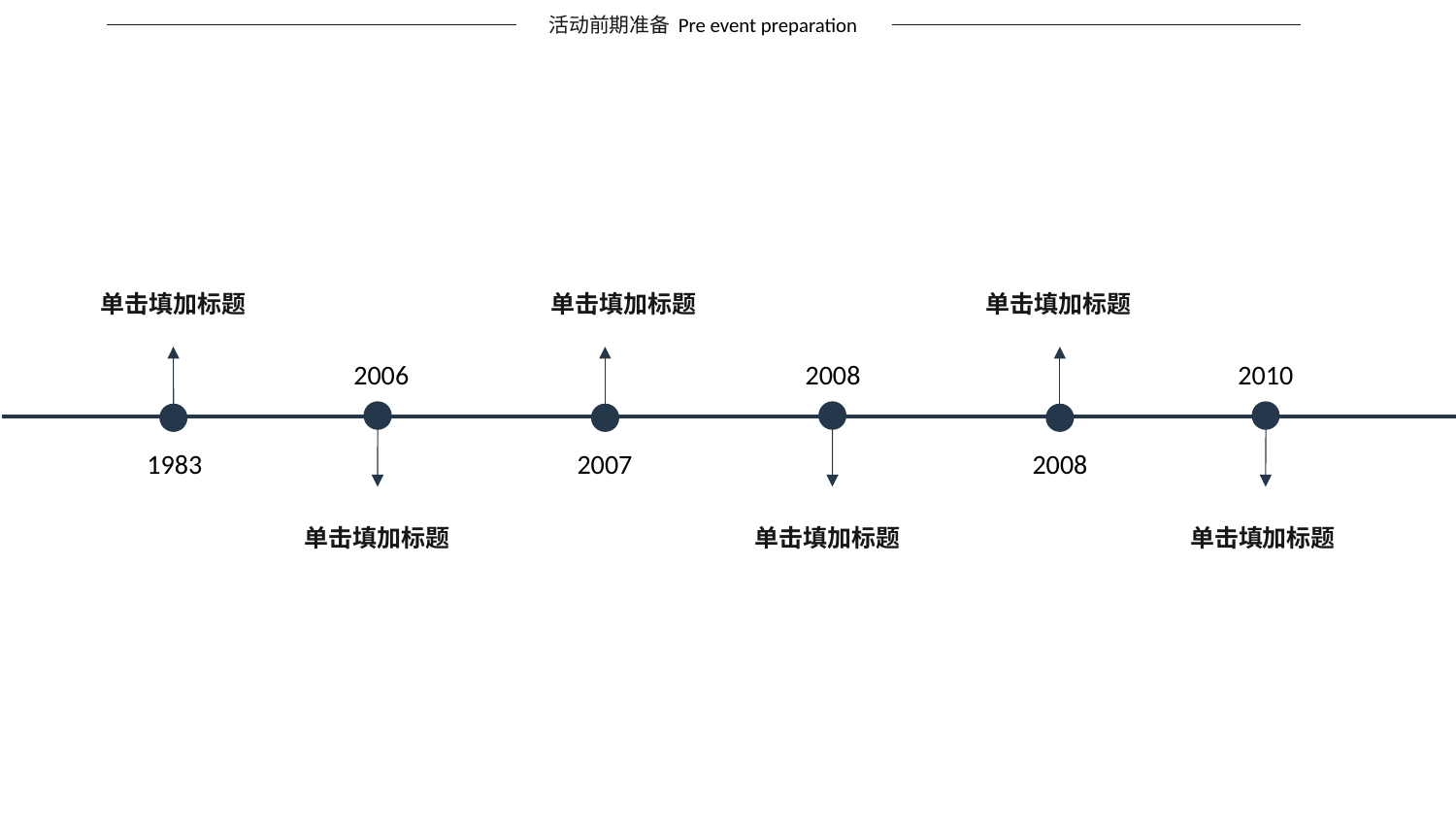

活动前期准备
Pre event preparation
单击填加标题
单击填加标题
单击填加标题
2006
2008
2010

1983
2007
2008
单击填加标题
单击填加标题
单击填加标题